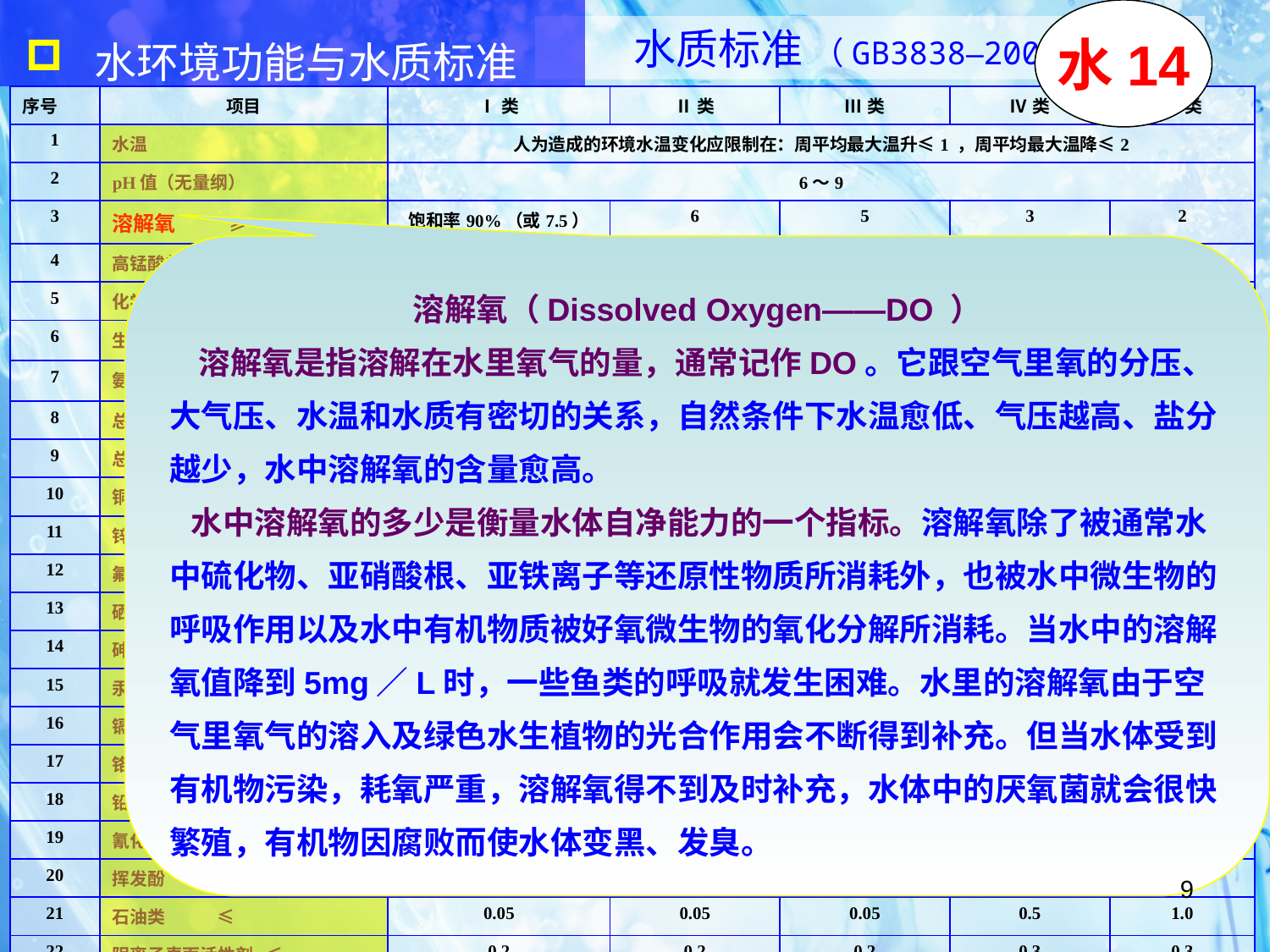

水环境功能与水质标准
水14
水质标准 （GB3838–2002）
| 序号 | 项目 | Ⅰ类 | Ⅱ类 | Ⅲ类 | Ⅳ类 | Ⅴ类 |
| --- | --- | --- | --- | --- | --- | --- |
| 1 | 水温 | 人为造成的环境水温变化应限制在：周平均最大温升≤1 ，周平均最大温降≤2 |  |  |  |  |
| 2 | pH值（无量纲） | 6～9 |  |  |  |  |
| 3 | 溶解氧 ≥ | 饱和率90%（或7.5） | 6 | 5 | 3 | 2 |
| 4 | 高锰酸盐指数 ≤ | 2 | 4 | 6 | 10 | 15 |
| 5 | 化学需氧量（COD） ≤ | 15 | 15 | 20 | 30 | 40 |
| 6 | 生化需氧量（BOD5）≤ | 3 | 3 | 4 | 6 | 10 |
| 7 | 氨氮（NH3 -N） ≤ | 0.15 | 0.5 | 1.0 | 1.5 | 2.0 |
| 8 | 总磷（以P计） ≤ | 0.02（湖库0.01） | 0.1（0.025） | 0.2（0.05） | 0.3（0.1） | 0.4（0.2） |
| 9 | 总氮（湖库，以N计）≤ | 0.2 | 0.5 | 1.0 | 1.5 | 2.0 |
| 10 | 铜 ≤ | 0.01 | 1.0 | 1.0 | 1.0 | 1.0 |
| 11 | 锌 ≤ | 0.05 | 1.0 | 1.0 | 2.0 | 2.0 |
| 12 | 氟化物（以F-计） ≤ | 1.0 | 1.0 | 1.0 | 1.5 | 1.5 |
| 13 | 硒 ≤ | 0.01 | 0.01 | 0.01 | 0.02 | 0.02 |
| 14 | 砷 ≤ | 0.05 | 0.05 | 0.05 | 0.1 | 0.1 |
| 15 | 汞 ≤ | 0.00005 | 0.00005 | 0.0001 | 0.001 | 0.001 |
| 16 | 镉 ≤ | 0.001 | 0.005 | 0.005 | 0.005 | 0.01 |
| 17 | 铬（六价） ≤ | 0.01 | 0.01 | 0.05 | 0.05 | 0.1 |
| 18 | 铅 ≤ | 0.01 | 0.01 | 0.05 | 0.05 | 0.1 |
| 19 | 氰化物 ≤ | 0.005 | 0.05 | 0.2 | 0.2 | 0.2 |
| 20 | 挥发酚 ≤ | 0.002 | 0.002 | 0.005 | 0.01 | 0.1 |
| 21 | 石油类 ≤ | 0.05 | 0.05 | 0.05 | 0.5 | 1.0 |
| 22 | 阴离子表面活性剂 ≤ | 0.2 | 0.2 | 0.2 | 0.3 | 0.3 |
| 23 | 硫化物 ≤ | 0.05 | 0.1 | 0.2 | 0.5 | 1.0 |
| 24 | 粪大肠菌群（个/L） ≤ | 200 | 2000 | 10000 | 20000 | 40000 |
溶解氧（Dissolved Oxygen——DO ）
   溶解氧是指溶解在水里氧气的量，通常记作DO。它跟空气里氧的分压、大气压、水温和水质有密切的关系，自然条件下水温愈低、气压越高、盐分越少，水中溶解氧的含量愈高。
   水中溶解氧的多少是衡量水体自净能力的一个指标。溶解氧除了被通常水中硫化物、亚硝酸根、亚铁离子等还原性物质所消耗外，也被水中微生物的呼吸作用以及水中有机物质被好氧微生物的氧化分解所消耗。当水中的溶解氧值降到5mg／L时，一些鱼类的呼吸就发生困难。水里的溶解氧由于空气里氧气的溶入及绿色水生植物的光合作用会不断得到补充。但当水体受到有机物污染，耗氧严重，溶解氧得不到及时补充，水体中的厌氧菌就会很快繁殖，有机物因腐败而使水体变黑、发臭。
9